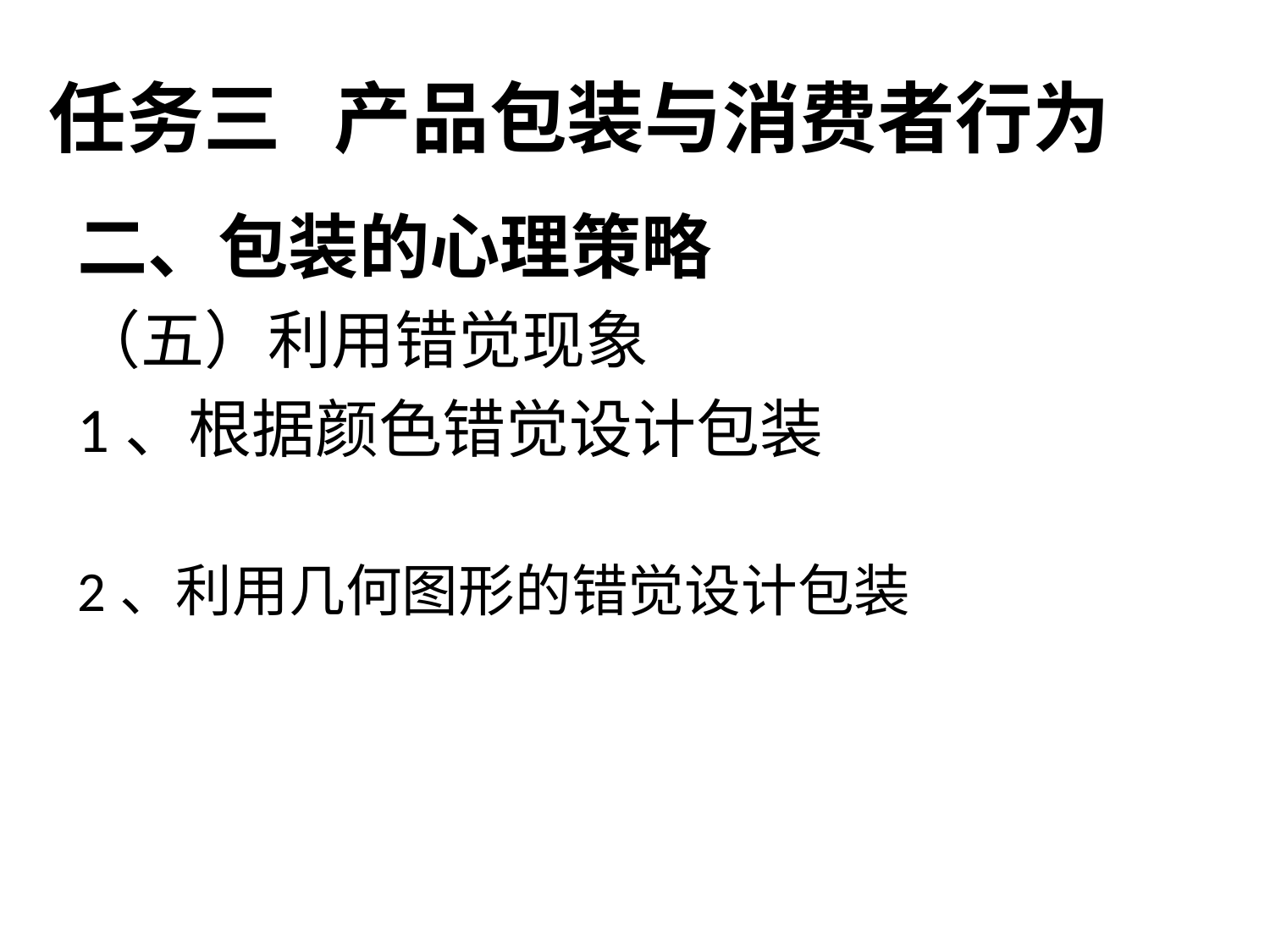

任务三   产品包装与消费者行为
二、包装的心理策略
（五）利用错觉现象
1、根据颜色错觉设计包装

2、利用几何图形的错觉设计包装